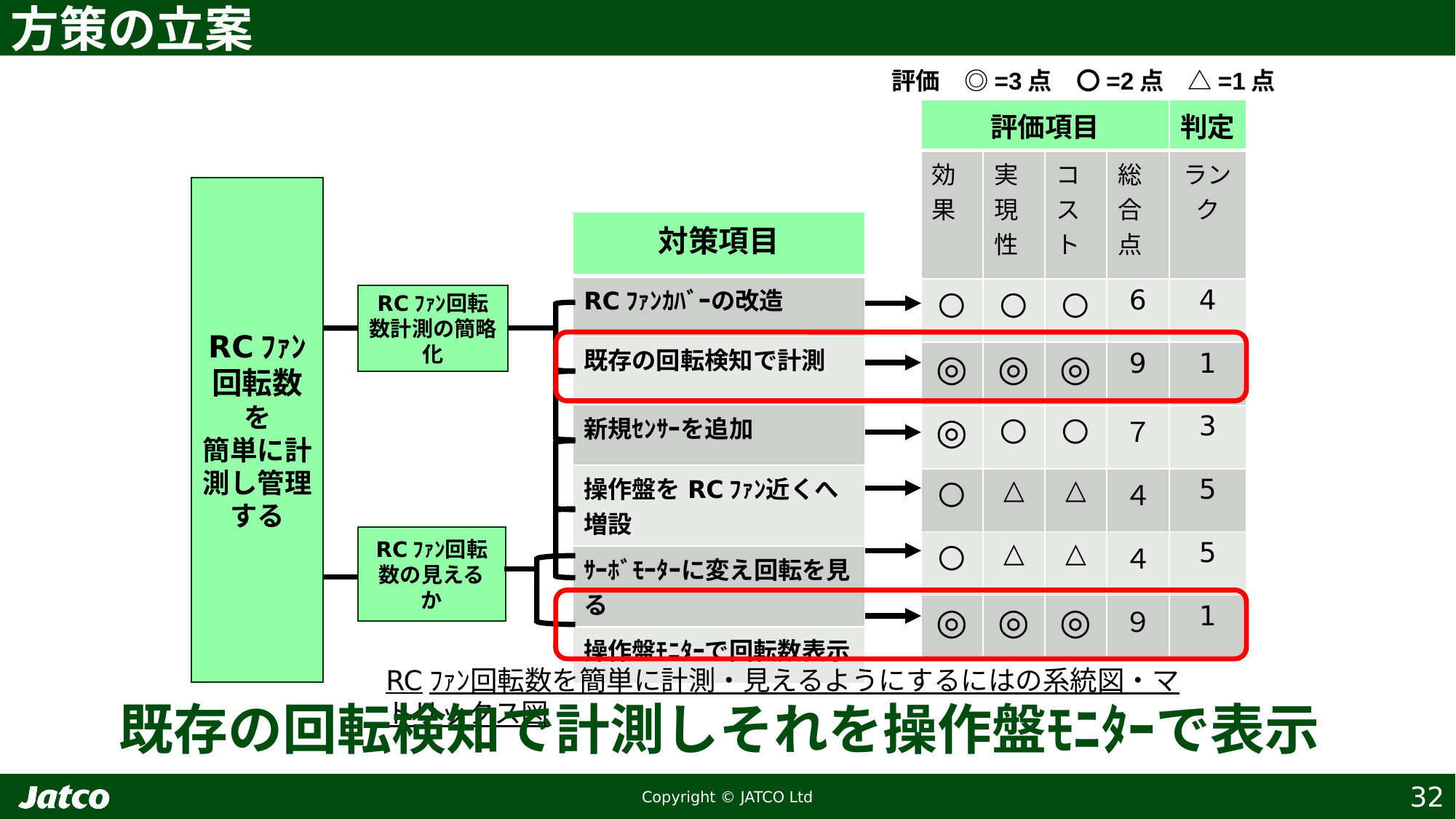

方策の立案
評価　◎=3点　〇=2点　△=1点
| 評価項目 |  |  |  | 判定 |
| --- | --- | --- | --- | --- |
| 効果 | 実現性 | コスト | 総合点 | ランク |
| 〇 | 〇 | 〇 | 6 | 4 |
| ◎ | ◎ | ◎ | 9 | 1 |
| ◎ | 〇 | 〇 | ７ | 3 |
| 〇 | △ | △ | ４ | 5 |
| 〇 | △ | △ | ４ | 5 |
| ◎ | ◎ | ◎ | ９ | 1 |
RCﾌｧﾝ回転数を
簡単に計測し管理する
| 対策項目 |
| --- |
| RCﾌｧﾝｶﾊﾞｰの改造 |
| 既存の回転検知で計測 |
| 新規ｾﾝｻｰを追加 |
| 操作盤をRCﾌｧﾝ近くへ増設 |
| ｻｰﾎﾞﾓｰﾀｰに変え回転を見る |
| 操作盤ﾓﾆﾀｰで回転数表示 |
RCﾌｧﾝ回転数計測の簡略化

RCﾌｧﾝ回転数の見えるか

既存の回転検知で計測しそれを操作盤ﾓﾆﾀｰで表示
RCﾌｧﾝ回転数を簡単に計測・見えるようにするにはの系統図・マトリックス図
32